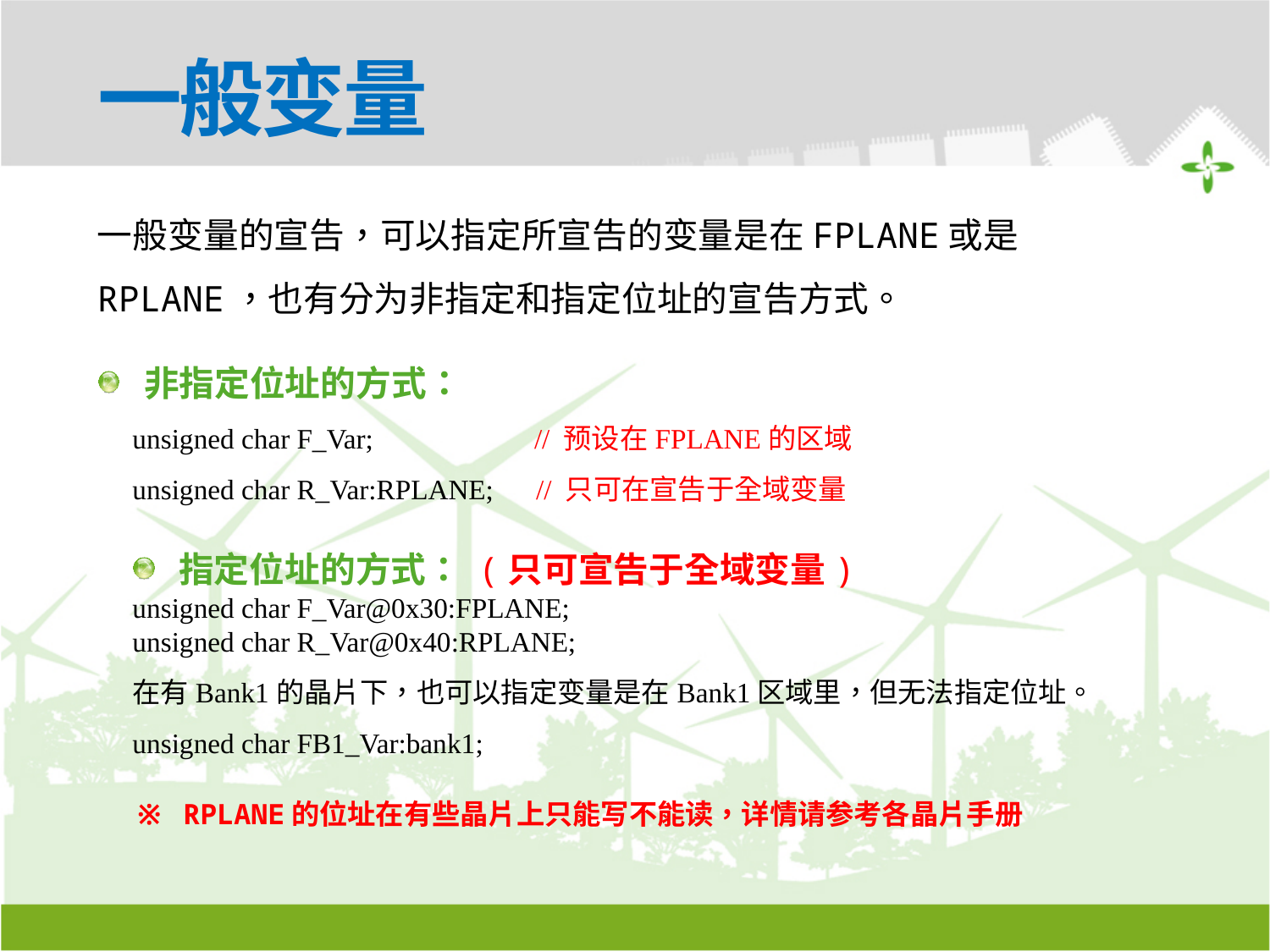

# 一般变量
一般变量的宣告，可以指定所宣告的变量是在FPLANE或是RPLANE，也有分为非指定和指定位址的宣告方式。
 非指定位址的方式：
unsigned char F_Var;                       // 预设在FPLANE的区域
unsigned char R_Var:RPLANE;      // 只可在宣告于全域变量
 指定位址的方式： (只可宣告于全域变量)
unsigned char F_Var@0x30:FPLANE;
unsigned char R_Var@0x40:RPLANE;
在有Bank1的晶片下，也可以指定变量是在Bank1区域里，但无法指定位址。
unsigned char FB1_Var:bank1;
※ RPLANE的位址在有些晶片上只能写不能读，详情请参考各晶片手册